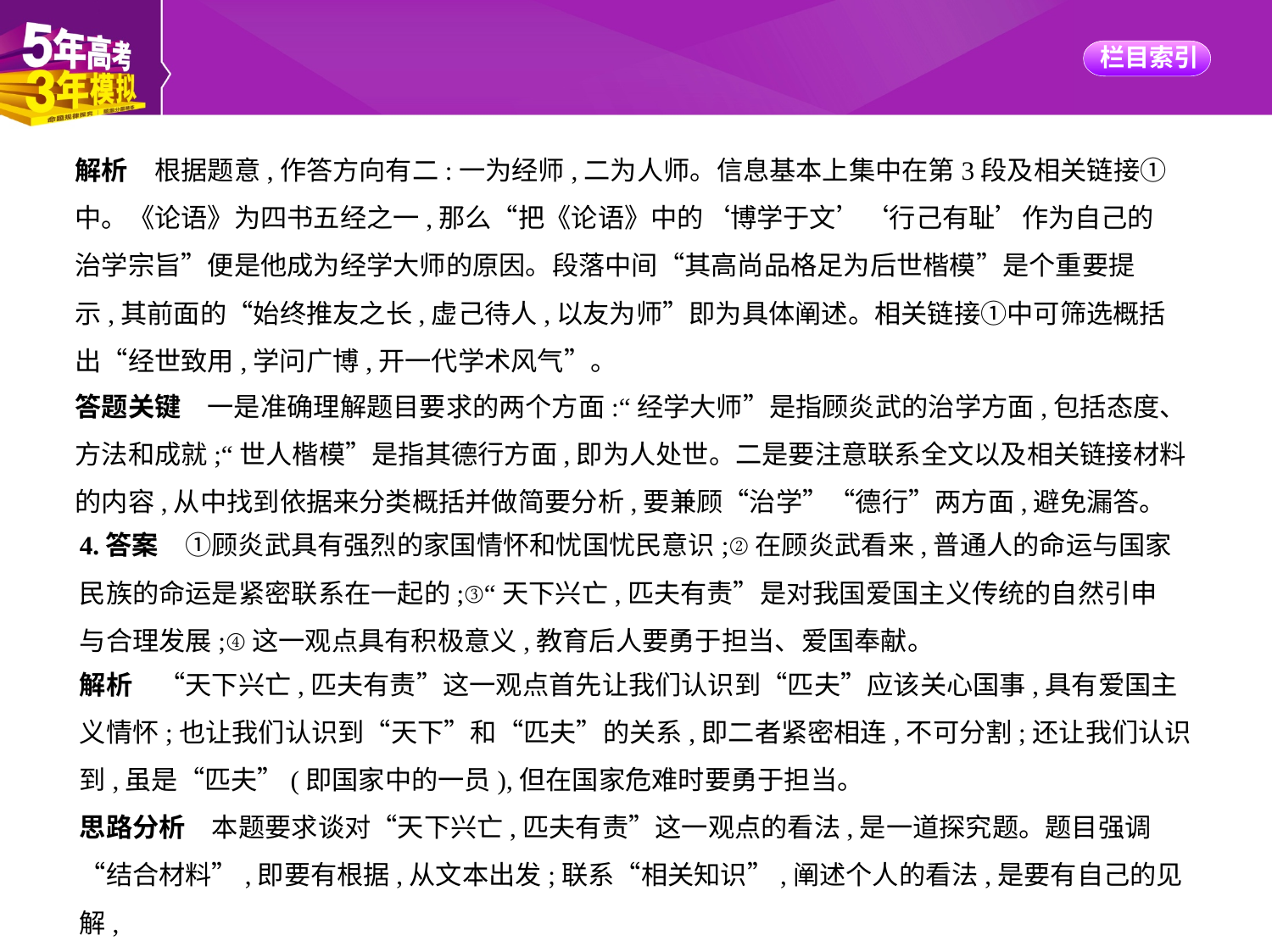

解析　根据题意,作答方向有二:一为经师,二为人师。信息基本上集中在第3段及相关链接①
中。《论语》为四书五经之一,那么“把《论语》中的‘博学于文’‘行己有耻’作为自己的
治学宗旨”便是他成为经学大师的原因。段落中间“其高尚品格足为后世楷模”是个重要提
示,其前面的“始终推友之长,虚己待人,以友为师”即为具体阐述。相关链接①中可筛选概括
出“经世致用,学问广博,开一代学术风气”。
答题关键　一是准确理解题目要求的两个方面:“经学大师”是指顾炎武的治学方面,包括态度、方法和成就;“世人楷模”是指其德行方面,即为人处世。二是要注意联系全文以及相关链接材料的内容,从中找到依据来分类概括并做简要分析,要兼顾“治学”“德行”两方面,避免漏答。
4.答案　①顾炎武具有强烈的家国情怀和忧国忧民意识;②在顾炎武看来,普通人的命运与国家
民族的命运是紧密联系在一起的;③“天下兴亡,匹夫有责”是对我国爱国主义传统的自然引申
与合理发展;④这一观点具有积极意义,教育后人要勇于担当、爱国奉献。
解析　“天下兴亡,匹夫有责”这一观点首先让我们认识到“匹夫”应该关心国事,具有爱国主
义情怀;也让我们认识到“天下”和“匹夫”的关系,即二者紧密相连,不可分割;还让我们认识
到,虽是“匹夫”(即国家中的一员),但在国家危难时要勇于担当。
思路分析　本题要求谈对“天下兴亡,匹夫有责”这一观点的看法,是一道探究题。题目强调
“结合材料”,即要有根据,从文本出发;联系“相关知识”,阐述个人的看法,是要有自己的见解,
不仅仅是从文本出发进行分析,更要转换为自我认识,探究文本反映的时代精神和价值。